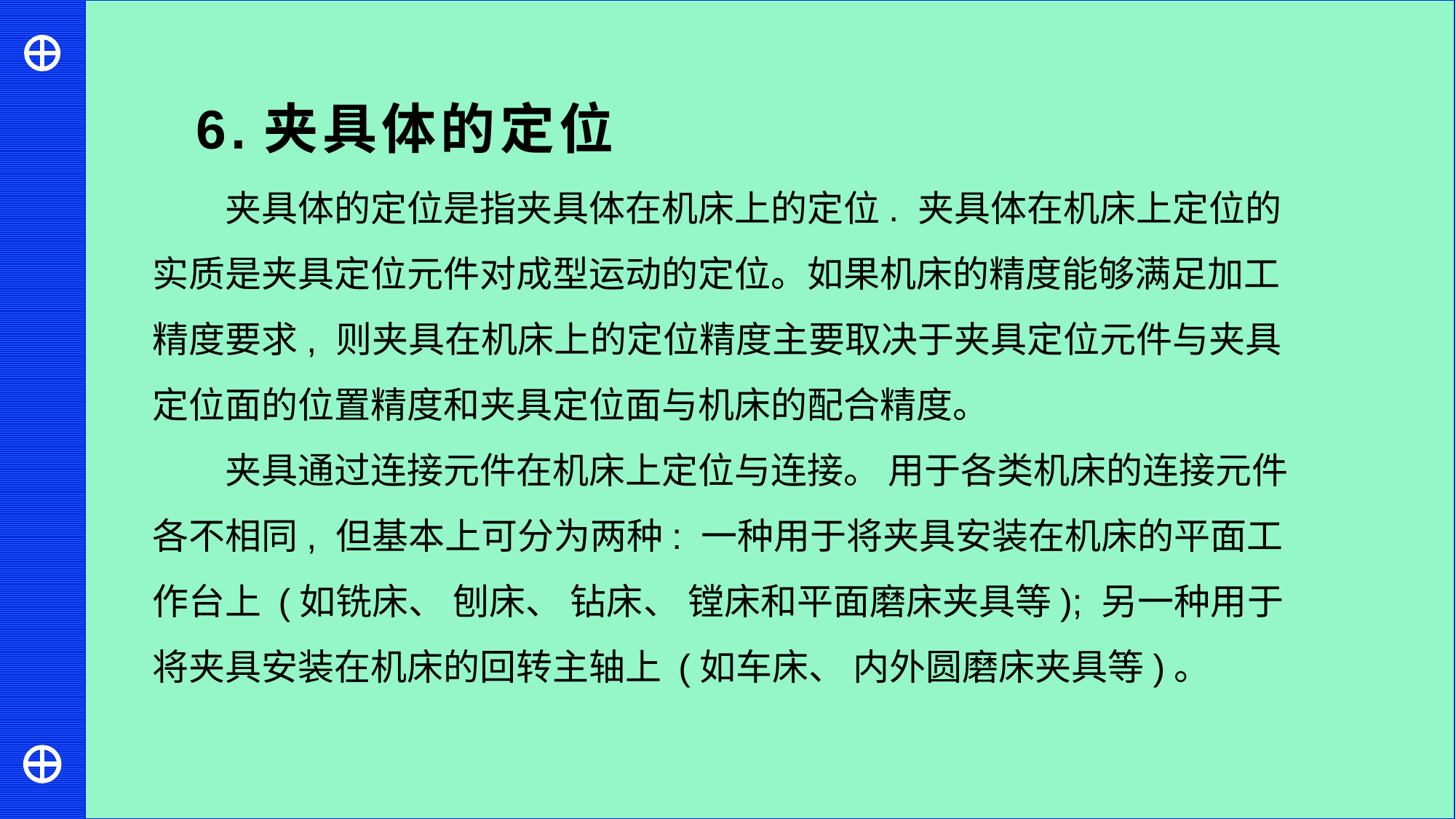

6.夹具体的定位
夹具体的定位是指夹具体在机床上的定位. 夹具体在机床上定位的实质是夹具定位元件对成型运动的定位。如果机床的精度能够满足加工精度要求, 则夹具在机床上的定位精度主要取决于夹具定位元件与夹具定位面的位置精度和夹具定位面与机床的配合精度。
夹具通过连接元件在机床上定位与连接。 用于各类机床的连接元件各不相同, 但基本上可分为两种: 一种用于将夹具安装在机床的平面工作台上 (如铣床、 刨床、 钻床、 镗床和平面磨床夹具等); 另一种用于将夹具安装在机床的回转主轴上 (如车床、 内外圆磨床夹具等)。